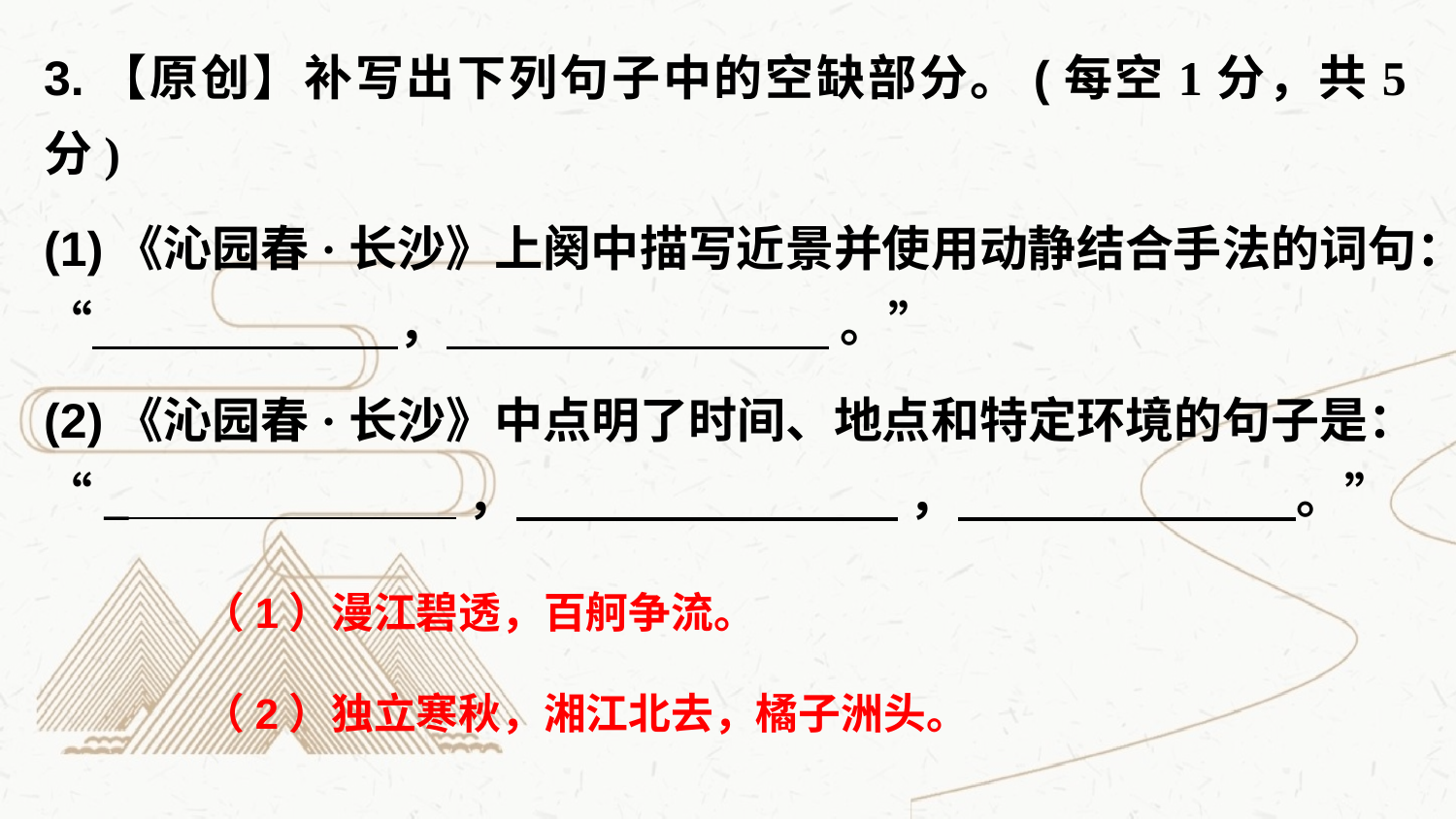

3.【原创】补写出下列句子中的空缺部分。(每空1分，共5分)
(1)《沁园春·长沙》上阕中描写近景并使用动静结合手法的词句：“                            ，                                    。”
(2)《沁园春·长沙》中点明了时间、地点和特定环境的句子是：“_                           ，                                    ，                               。”
（1）漫江碧透，百舸争流。
（2）独立寒秋，湘江北去，橘子洲头。